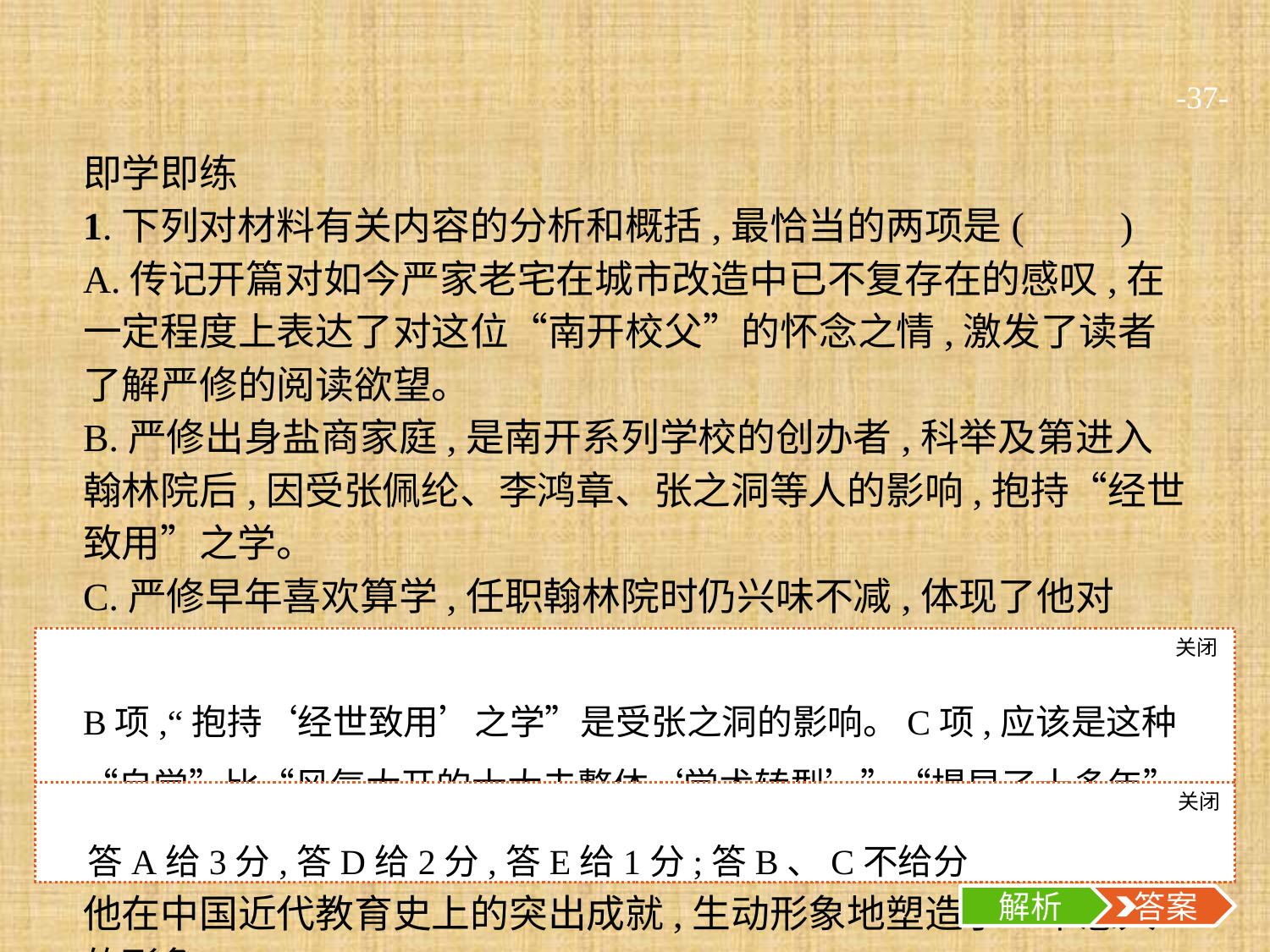

-37-
即学即练
1.下列对材料有关内容的分析和概括,最恰当的两项是(　　)
A.传记开篇对如今严家老宅在城市改造中已不复存在的感叹,在一定程度上表达了对这位“南开校父”的怀念之情,激发了读者了解严修的阅读欲望。
B.严修出身盐商家庭,是南开系列学校的创办者,科举及第进入翰林院后,因受张佩纶、李鸿章、张之洞等人的影响,抱持“经世致用”之学。
C.严修早年喜欢算学,任职翰林院时仍兴味不减,体现了他对“实学”的自觉,这种“自觉”比其他士大夫提早了十多年。
D.和一般文人的崇尚虚文不同,严修“轻著述而重躬行”,除一些日记和应酬诗词外,绝少有著作行世,因为他认为“好著书者必不通”。
E.本文记述了严修重视“实学”、兴办“新学”的经历,展示了他在中国近代教育史上的突出成就,生动形象地塑造了一个感人的形象。

关闭
解析

B项,“抱持‘经世致用’之学”是受张之洞的影响。C项,应该是这种“自觉”比“风气大开的士大夫整体‘学术转型’”“提早了十多年”。E项,“生动形象”不合理,文章的语言朴实自然。
关闭

解析
  答案

答A给3分,答D给2分,答E给1分;答B、C不给分
解析
  答案